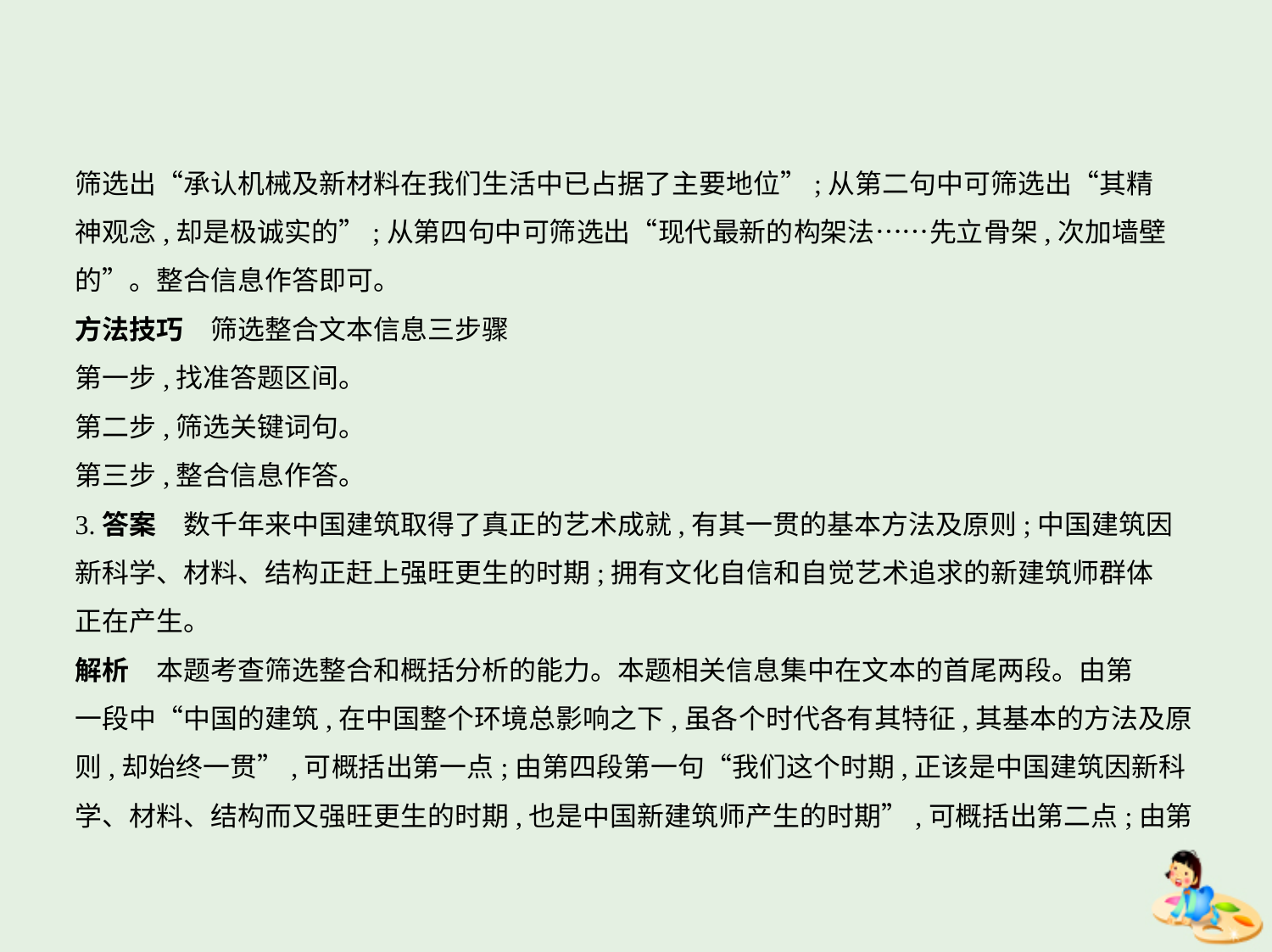

筛选出“承认机械及新材料在我们生活中已占据了主要地位”;从第二句中可筛选出“其精
神观念,却是极诚实的”;从第四句中可筛选出“现代最新的构架法……先立骨架,次加墙壁
的”。整合信息作答即可。
方法技巧　筛选整合文本信息三步骤
第一步,找准答题区间。
第二步,筛选关键词句。
第三步,整合信息作答。
3.答案　数千年来中国建筑取得了真正的艺术成就,有其一贯的基本方法及原则;中国建筑因
新科学、材料、结构正赶上强旺更生的时期;拥有文化自信和自觉艺术追求的新建筑师群体
正在产生。
解析　本题考查筛选整合和概括分析的能力。本题相关信息集中在文本的首尾两段。由第
一段中“中国的建筑,在中国整个环境总影响之下,虽各个时代各有其特征,其基本的方法及原
则,却始终一贯”,可概括出第一点;由第四段第一句“我们这个时期,正该是中国建筑因新科
学、材料、结构而又强旺更生的时期,也是中国新建筑师产生的时期”,可概括出第二点;由第